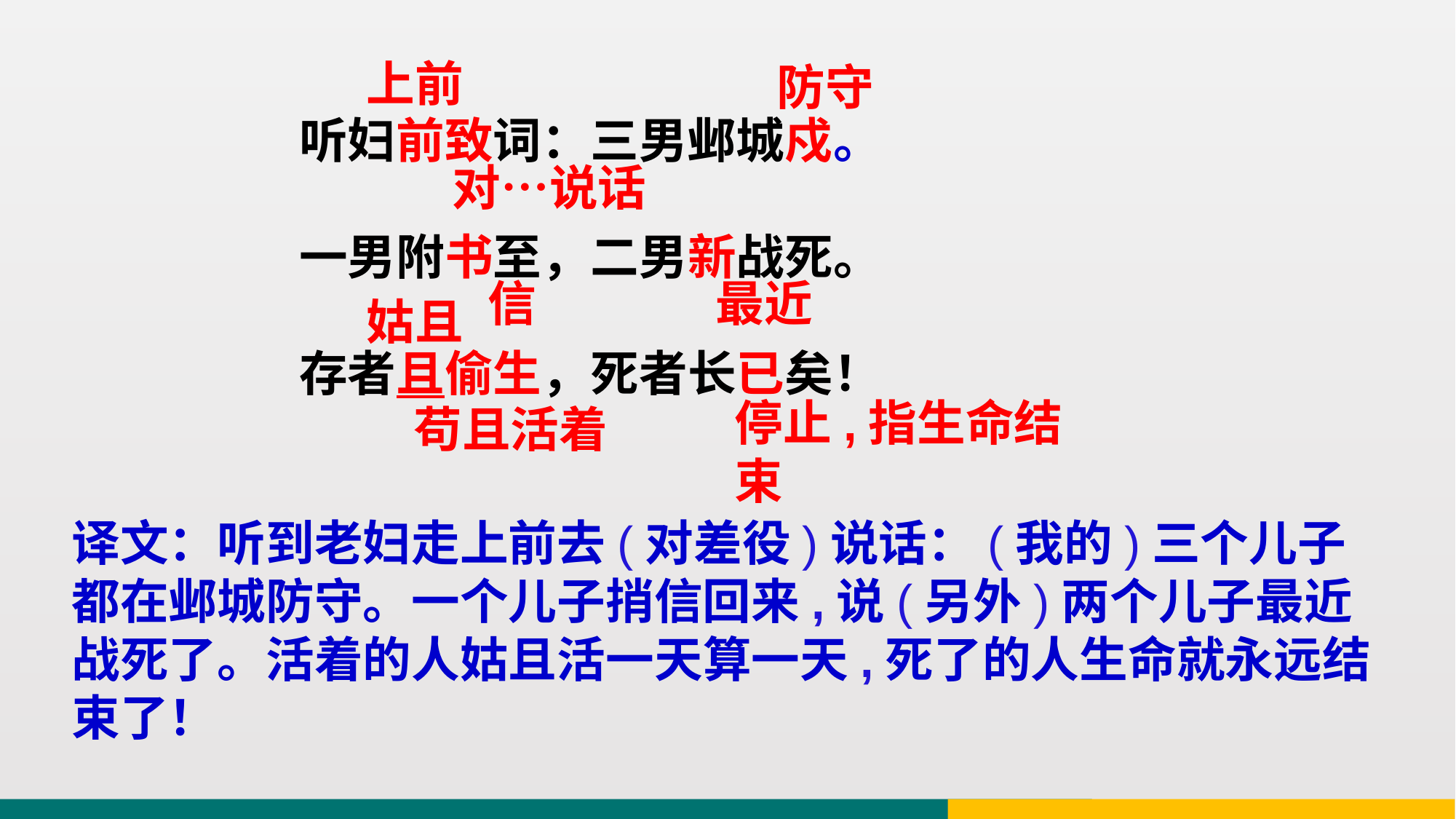

上前
防守
听妇前致词：三男邺城戍。

一男附书至，二男新战死。

存者且偷生，死者长已矣！
对…说话
信
最近
姑且
停止,指生命结束
苟且活着
译文：听到老妇走上前去(对差役)说话：(我的)三个儿子都在邺城防守。一个儿子捎信回来,说(另外)两个儿子最近战死了。活着的人姑且活一天算一天,死了的人生命就永远结束了！